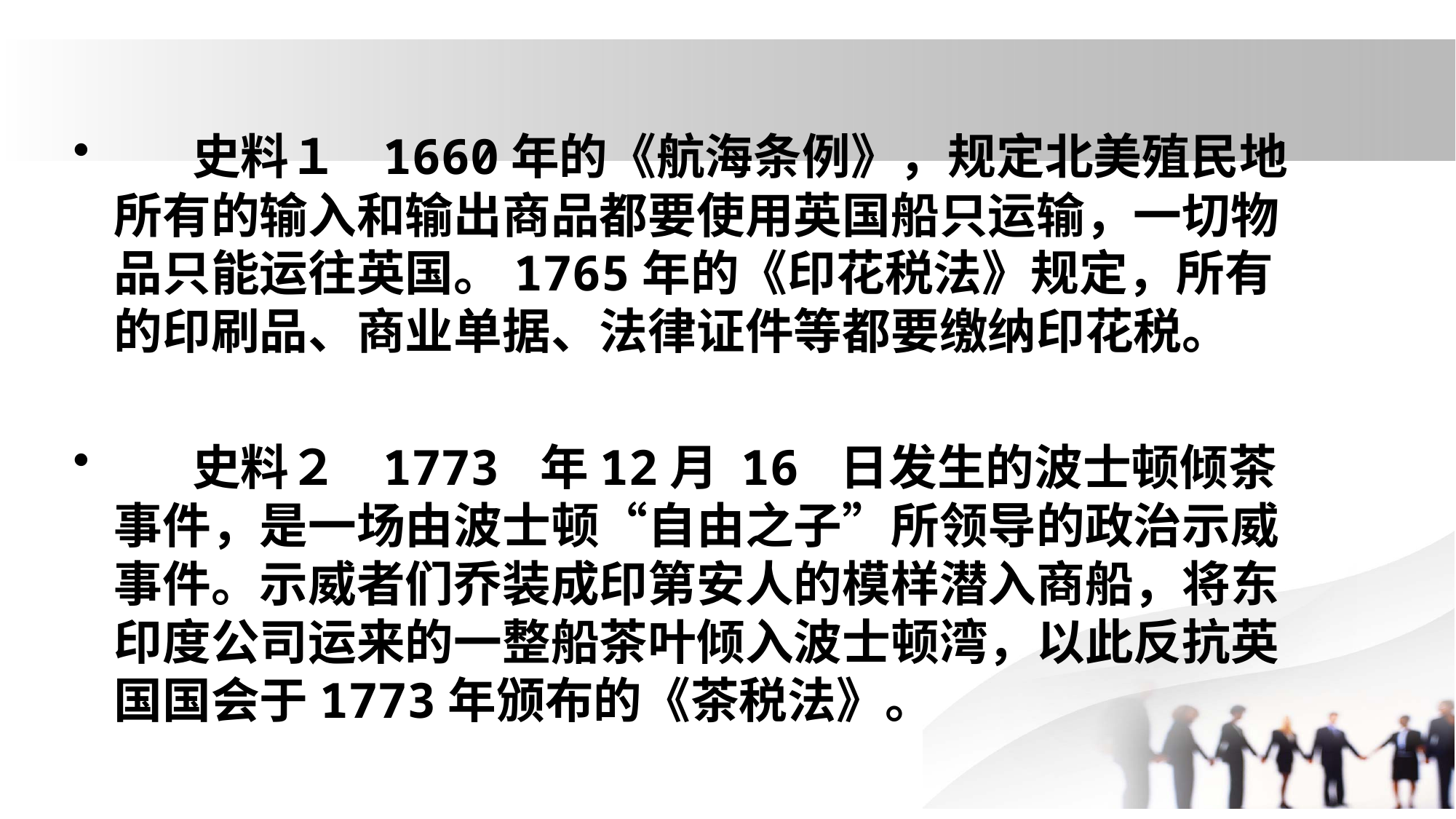

史料１   1660年的《航海条例》，规定北美殖民地所有的输入和输出商品都要使用英国船只运输，一切物品只能运往英国。1765年的《印花税法》规定，所有的印刷品、商业单据、法律证件等都要缴纳印花税。

      史料２   1773 年12月 16 日发生的波士顿倾茶事件，是一场由波士顿“自由之子”所领导的政治示威事件。示威者们乔装成印第安人的模样潜入商船，将东印度公司运来的一整船茶叶倾入波士顿湾，以此反抗英国国会于1773年颁布的《茶税法》。